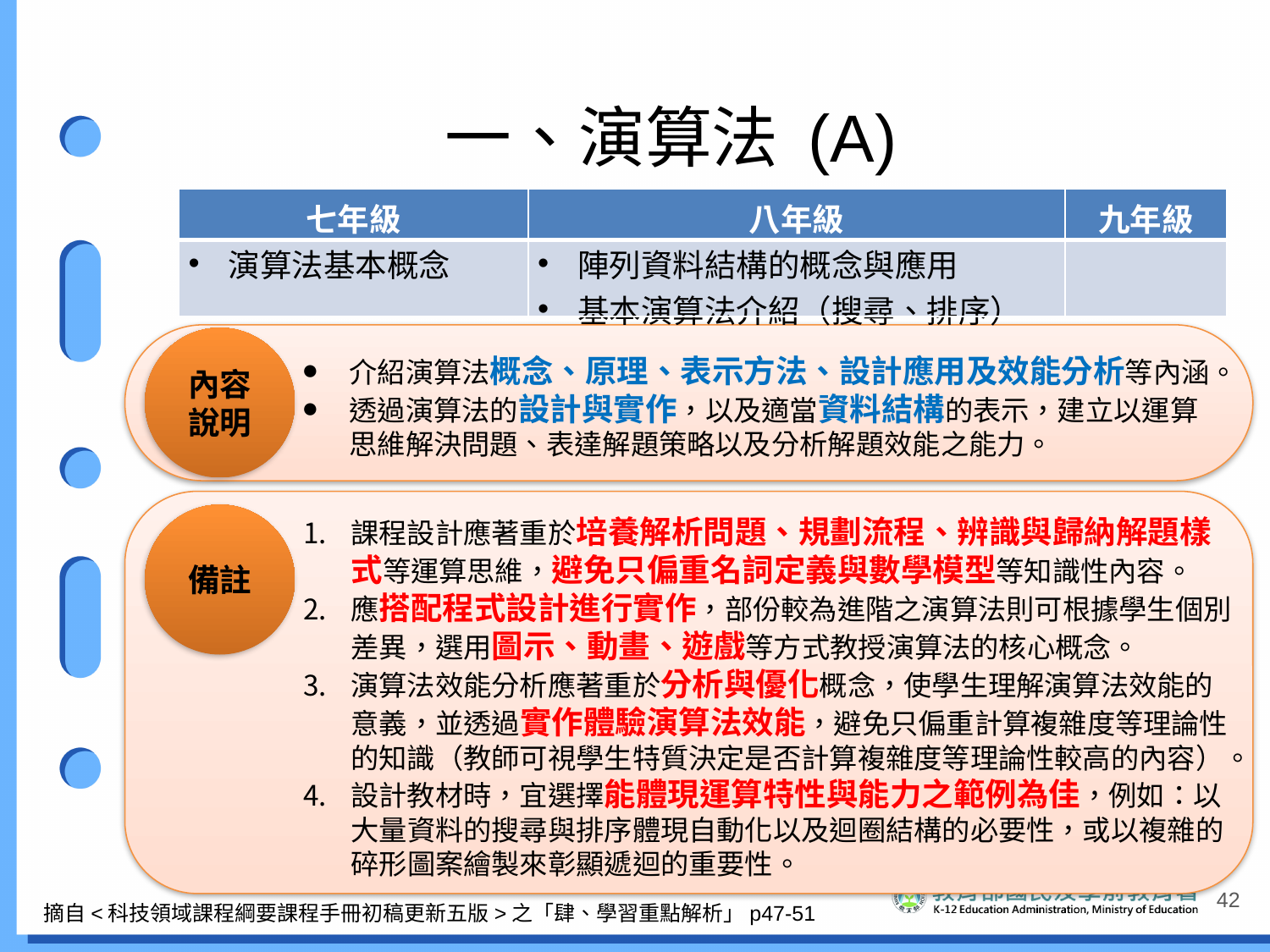

# 一、演算法 (A)
| 七年級 | 八年級 | 九年級 |
| --- | --- | --- |
| 演算法基本概念 | 陣列資料結構的概念與應用 基本演算法介紹（搜尋、排序） |  |

內容說明
介紹演算法概念、原理、表示方法、設計應用及效能分析等內涵。
透過演算法的設計與實作，以及適當資料結構的表示，建立以運算思維解決問題、表達解題策略以及分析解題效能之能力。

備註
課程設計應著重於培養解析問題、規劃流程、辨識與歸納解題樣式等運算思維，避免只偏重名詞定義與數學模型等知識性內容。
應搭配程式設計進行實作，部份較為進階之演算法則可根據學生個別差異，選用圖示、動畫、遊戲等方式教授演算法的核心概念。
演算法效能分析應著重於分析與優化概念，使學生理解演算法效能的意義，並透過實作體驗演算法效能，避免只偏重計算複雜度等理論性的知識（教師可視學生特質決定是否計算複雜度等理論性較高的內容）。
設計教材時，宜選擇能體現運算特性與能力之範例為佳，例如：以大量資料的搜尋與排序體現自動化以及迴圈結構的必要性，或以複雜的碎形圖案繪製來彰顯遞迴的重要性。
42
摘自<科技領域課程綱要課程手冊初稿更新五版>之「肆、學習重點解析」p47-51